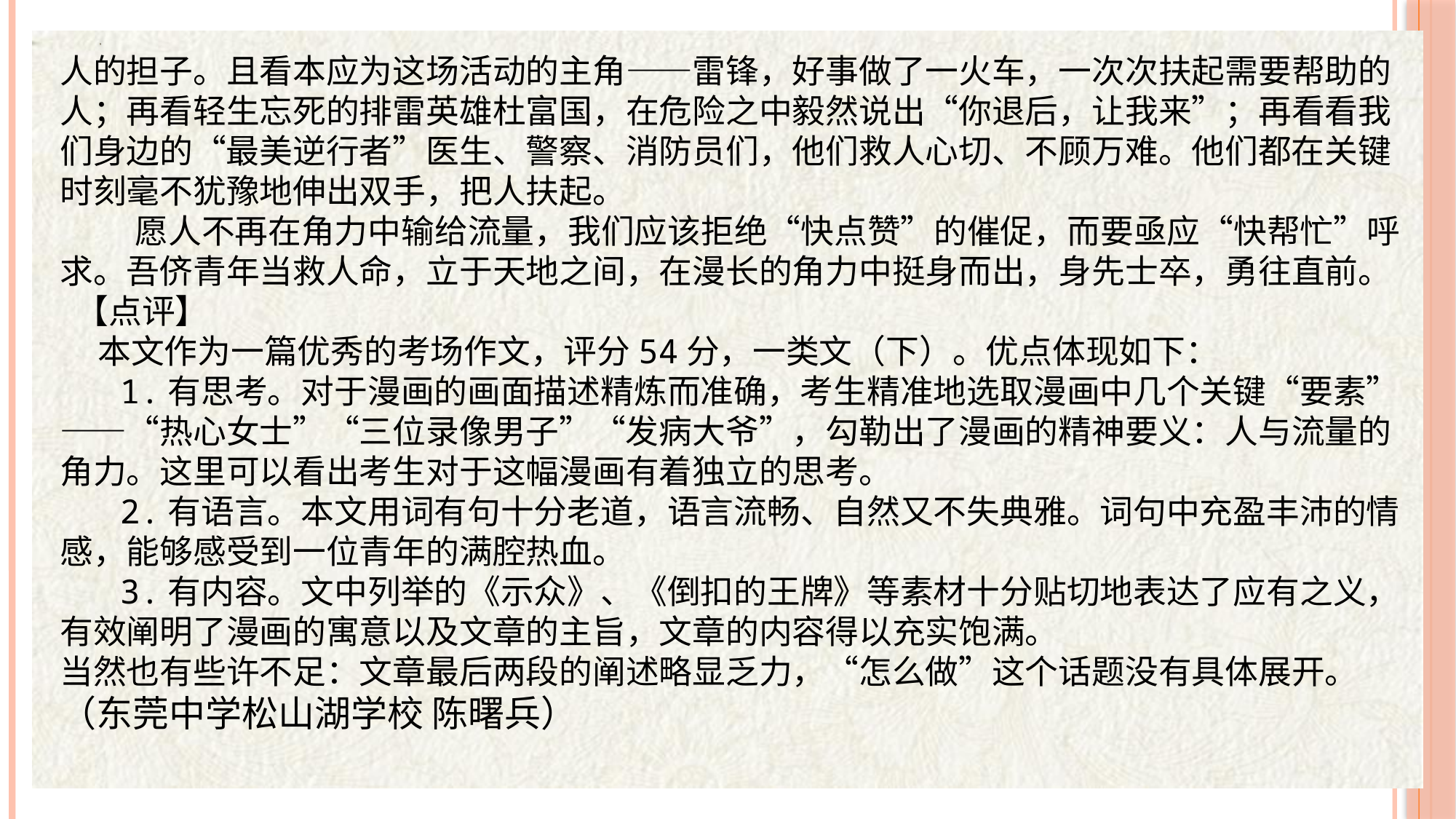

人的担子。且看本应为这场活动的主角——雷锋，好事做了一火车，一次次扶起需要帮助的人；再看轻生忘死的排雷英雄杜富国，在危险之中毅然说出“你退后，让我来”；再看看我们身边的“最美逆行者”医生、警察、消防员们，他们救人心切、不顾万难。他们都在关键时刻毫不犹豫地伸出双手，把人扶起。
         愿人不再在角力中输给流量，我们应该拒绝“快点赞”的催促，而要亟应“快帮忙”呼求。吾侪青年当救人命，立于天地之间，在漫长的角力中挺身而出，身先士卒，勇往直前。
 【点评】
    本文作为一篇优秀的考场作文，评分54分，一类文（下）。优点体现如下：
   1.有思考。对于漫画的画面描述精炼而准确，考生精准地选取漫画中几个关键“要素”——“热心女士”“三位录像男子”“发病大爷”，勾勒出了漫画的精神要义：人与流量的角力。这里可以看出考生对于这幅漫画有着独立的思考。
   2.有语言。本文用词有句十分老道，语言流畅、自然又不失典雅。词句中充盈丰沛的情感，能够感受到一位青年的满腔热血。
   3.有内容。文中列举的《示众》、《倒扣的王牌》等素材十分贴切地表达了应有之义，有效阐明了漫画的寓意以及文章的主旨，文章的内容得以充实饱满。
当然也有些许不足：文章最后两段的阐述略显乏力，“怎么做”这个话题没有具体展开。（东莞中学松山湖学校 陈曙兵）